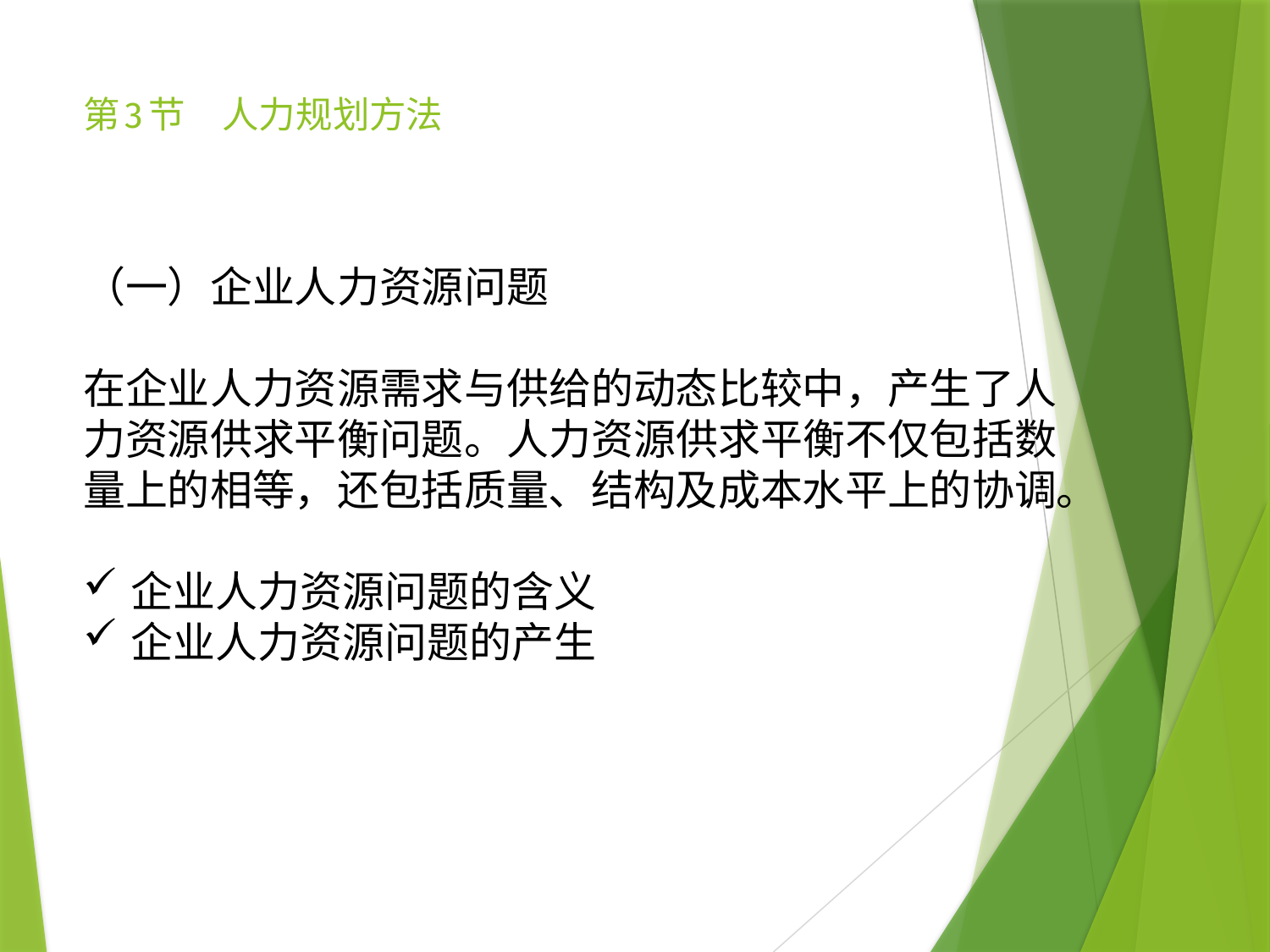

# 第3节　人力规划方法
（一）企业人力资源问题

在企业人力资源需求与供给的动态比较中，产生了人力资源供求平衡问题。人力资源供求平衡不仅包括数量上的相等，还包括质量、结构及成本水平上的协调。

企业人力资源问题的含义
企业人力资源问题的产生